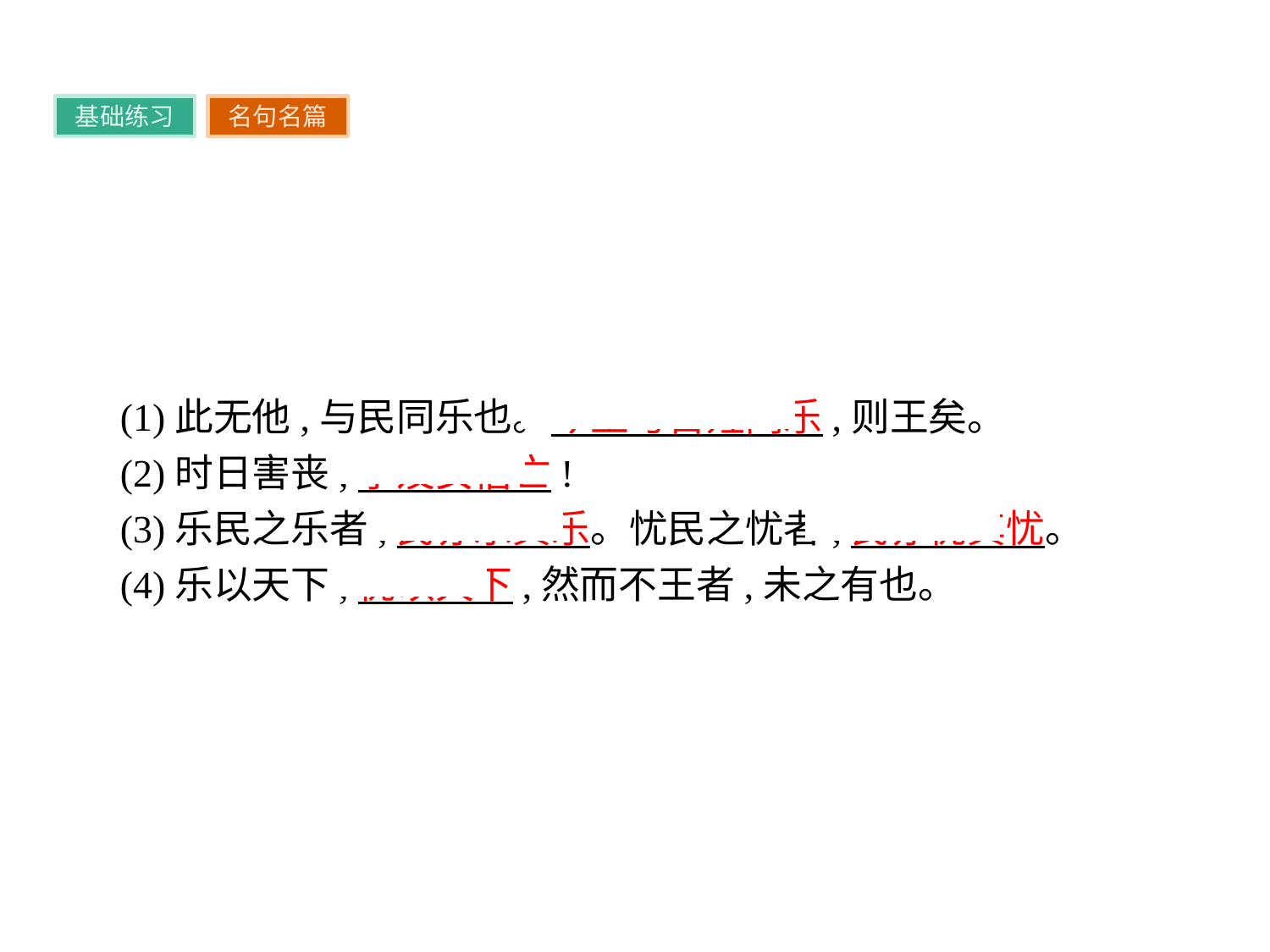

基础练习
名句名篇
(1)此无他,与民同乐也。今王与百姓同乐,则王矣。
(2)时日害丧,予及女偕亡!
(3)乐民之乐者,民亦乐其乐。忧民之忧者,民亦忧其忧。
(4)乐以天下,忧以天下,然而不王者,未之有也。